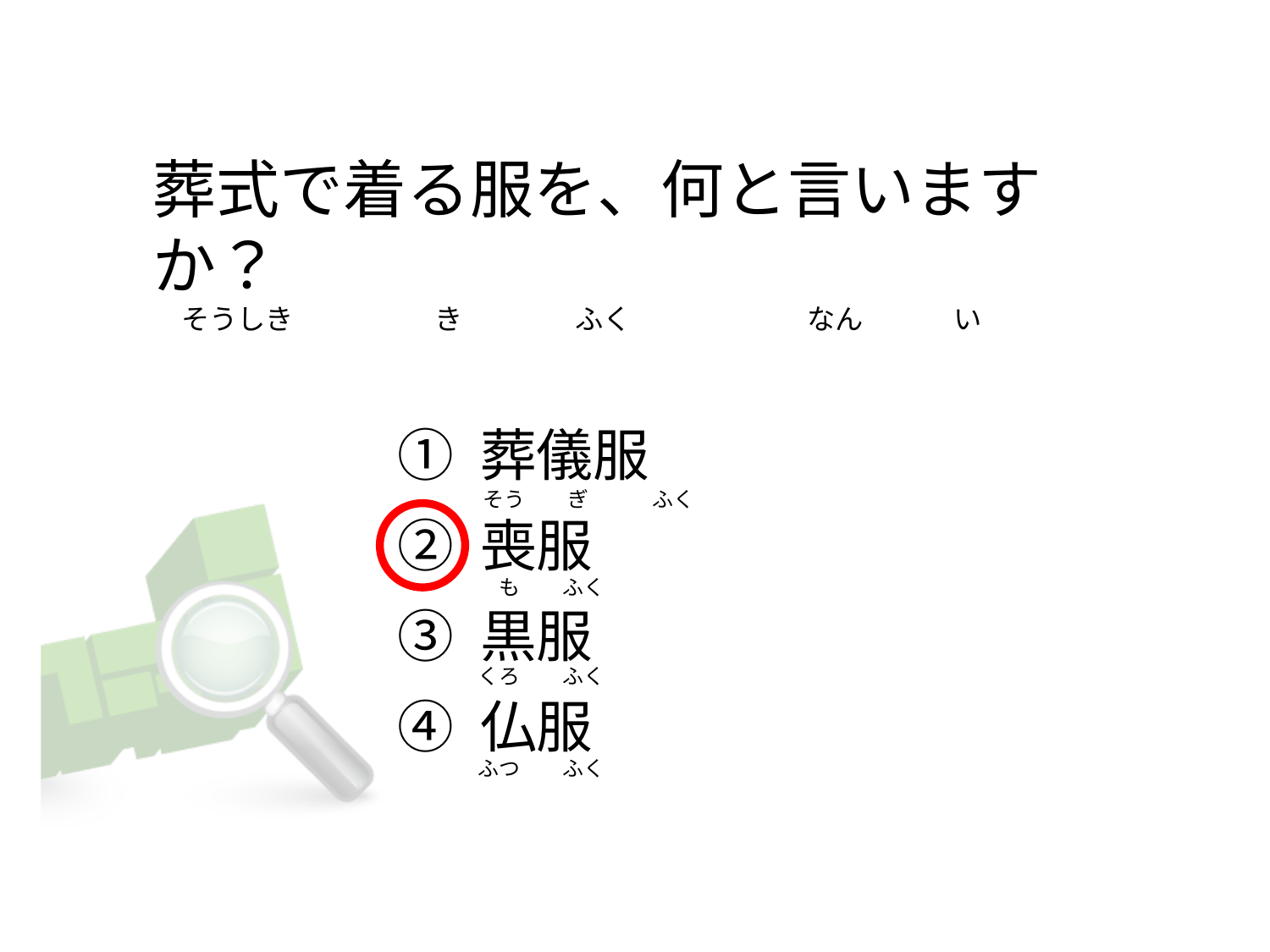

# 葬式で着る服を、何と言いますか？ 　そうしき　　　　　き　　　　ふく　　　　　　 なん　　　 い
① 葬儀服
② 喪服
③ 黒服
④ 仏服
そう　　ぎ　　　ふく

　も　　ふく
くろ　　ふく
ふつ　　ふく